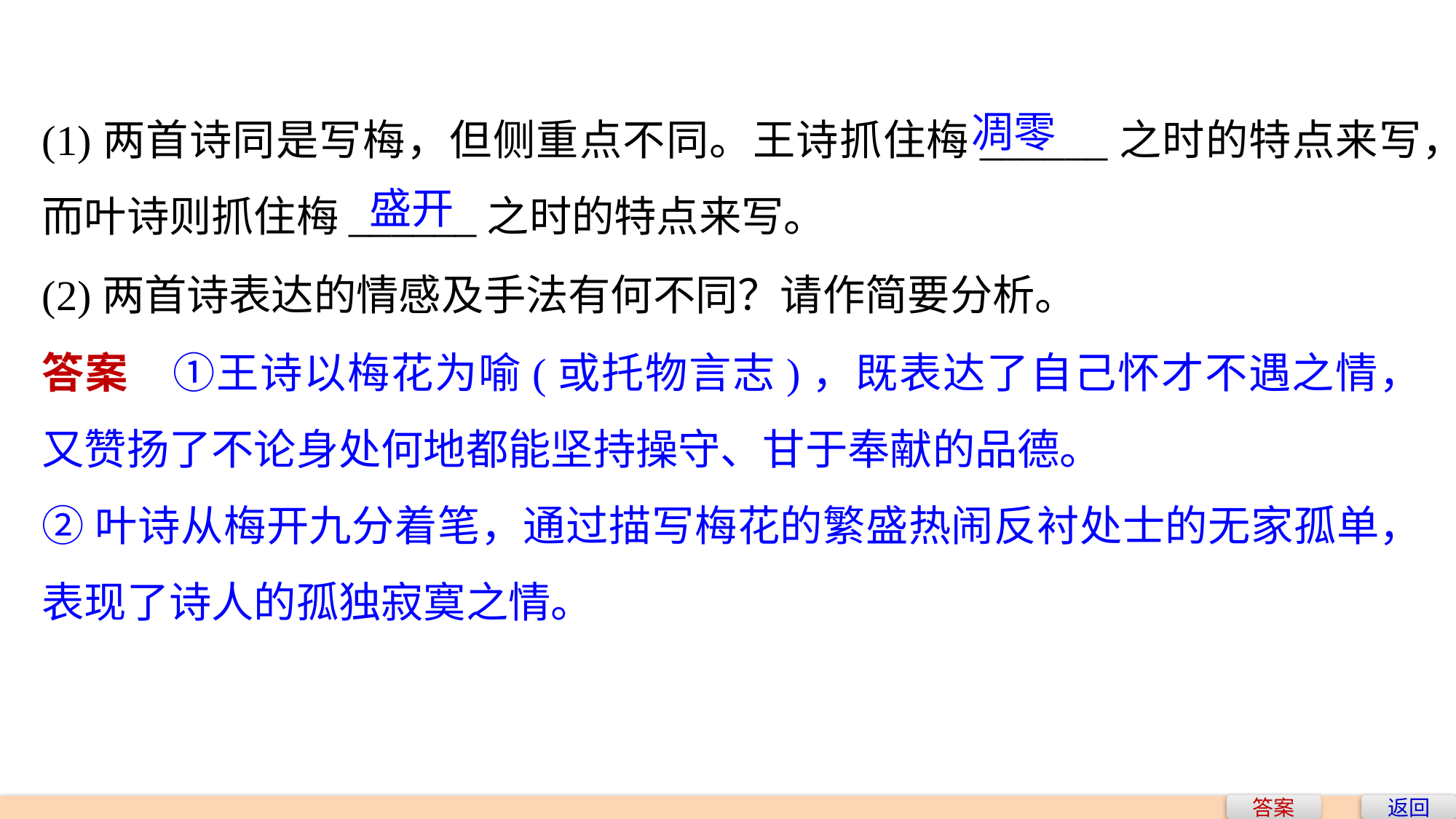

凋零
(1)两首诗同是写梅，但侧重点不同。王诗抓住梅______之时的特点来写，而叶诗则抓住梅______之时的特点来写。
盛开
(2)两首诗表达的情感及手法有何不同？请作简要分析。
答案　①王诗以梅花为喻(或托物言志)，既表达了自己怀才不遇之情，又赞扬了不论身处何地都能坚持操守、甘于奉献的品德。
②叶诗从梅开九分着笔，通过描写梅花的繁盛热闹反衬处士的无家孤单，表现了诗人的孤独寂寞之情。
答案
返回